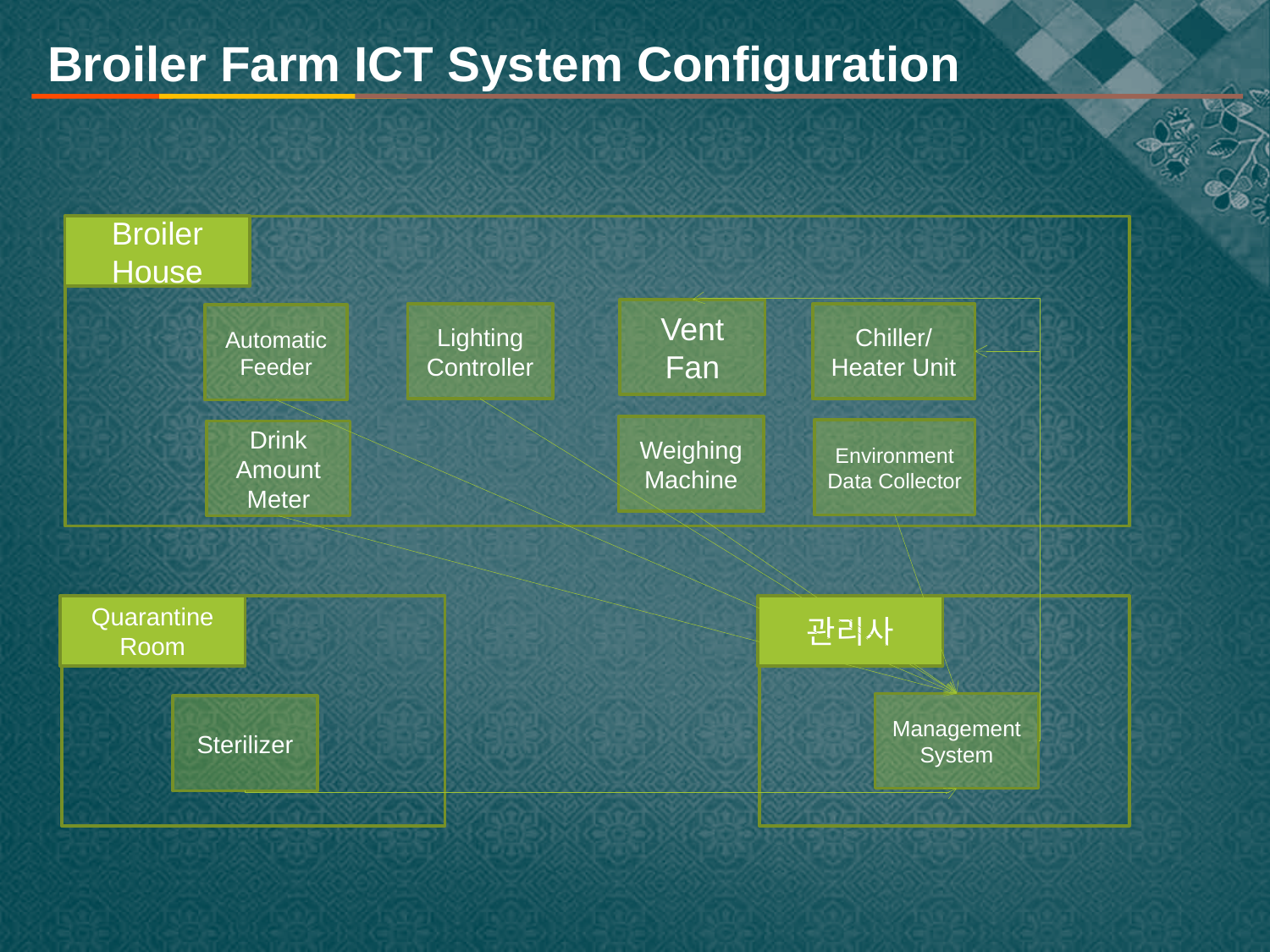

Broiler Farm ICT System Configuration

Broiler House
Vent Fan
Lighting Controller
Chiller/ Heater Unit
Automatic Feeder
Weighing Machine
Environment Data Collector
Drink Amount Meter
Quarantine Room

관리사

Management System
Sterilizer